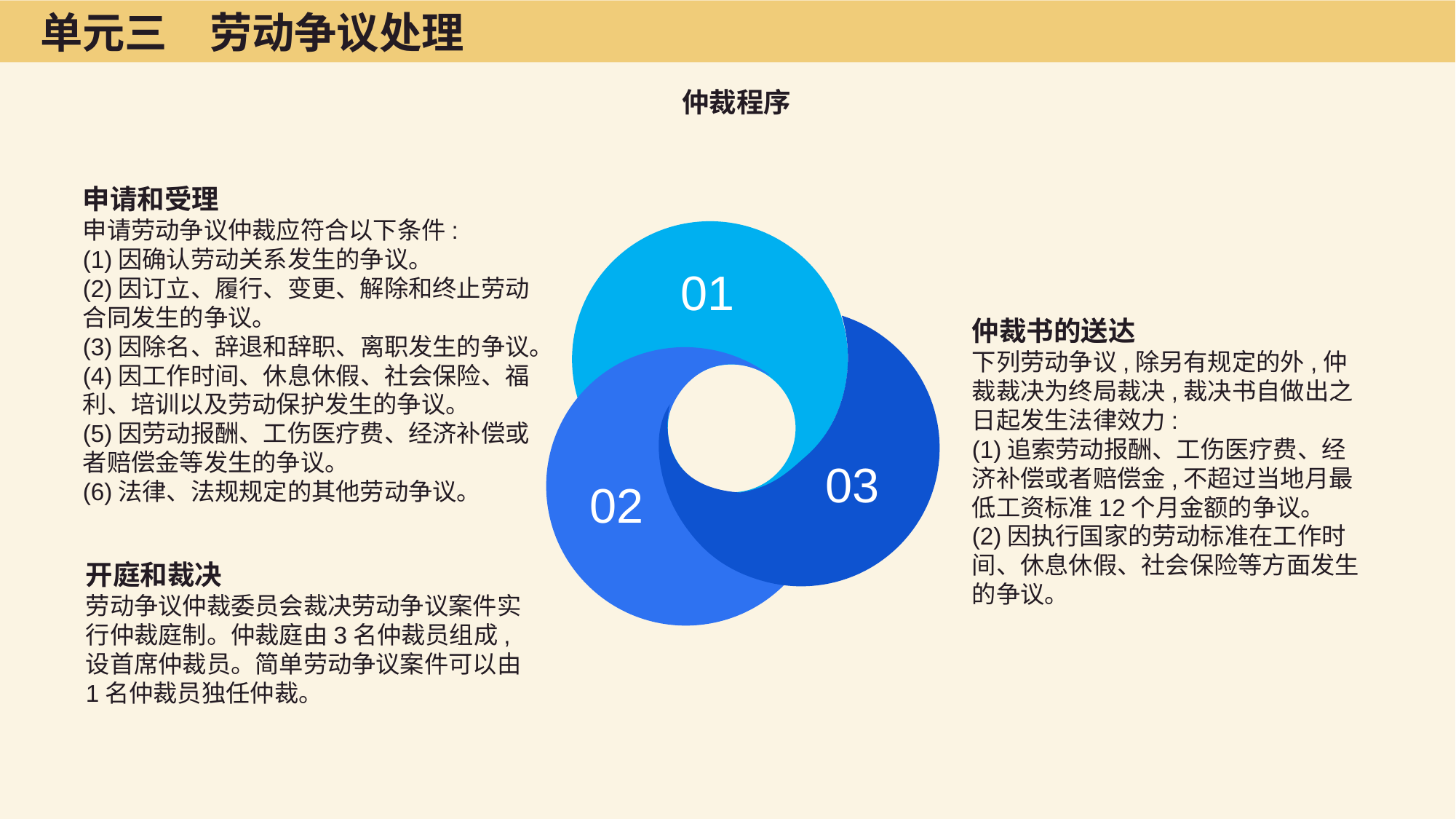

单元三　劳动争议处理
仲裁程序
申请和受理
申请劳动争议仲裁应符合以下条件:
(1)因确认劳动关系发生的争议。
(2)因订立、履行、变更、解除和终止劳动合同发生的争议。
(3)因除名、辞退和辞职、离职发生的争议。
(4)因工作时间、休息休假、社会保险、福利、培训以及劳动保护发生的争议。
(5)因劳动报酬、工伤医疗费、经济补偿或者赔偿金等发生的争议。
(6)法律、法规规定的其他劳动争议。

01
仲裁书的送达
下列劳动争议,除另有规定的外,仲裁裁决为终局裁决,裁决书自做出之日起发生法律效力:
(1)追索劳动报酬、工伤医疗费、经济补偿或者赔偿金,不超过当地月最低工资标准12个月金额的争议。
(2)因执行国家的劳动标准在工作时间、休息休假、社会保险等方面发生的争议。

03
02
开庭和裁决
劳动争议仲裁委员会裁决劳动争议案件实行仲裁庭制。仲裁庭由3名仲裁员组成,设首席仲裁员。简单劳动争议案件可以由1名仲裁员独任仲裁。